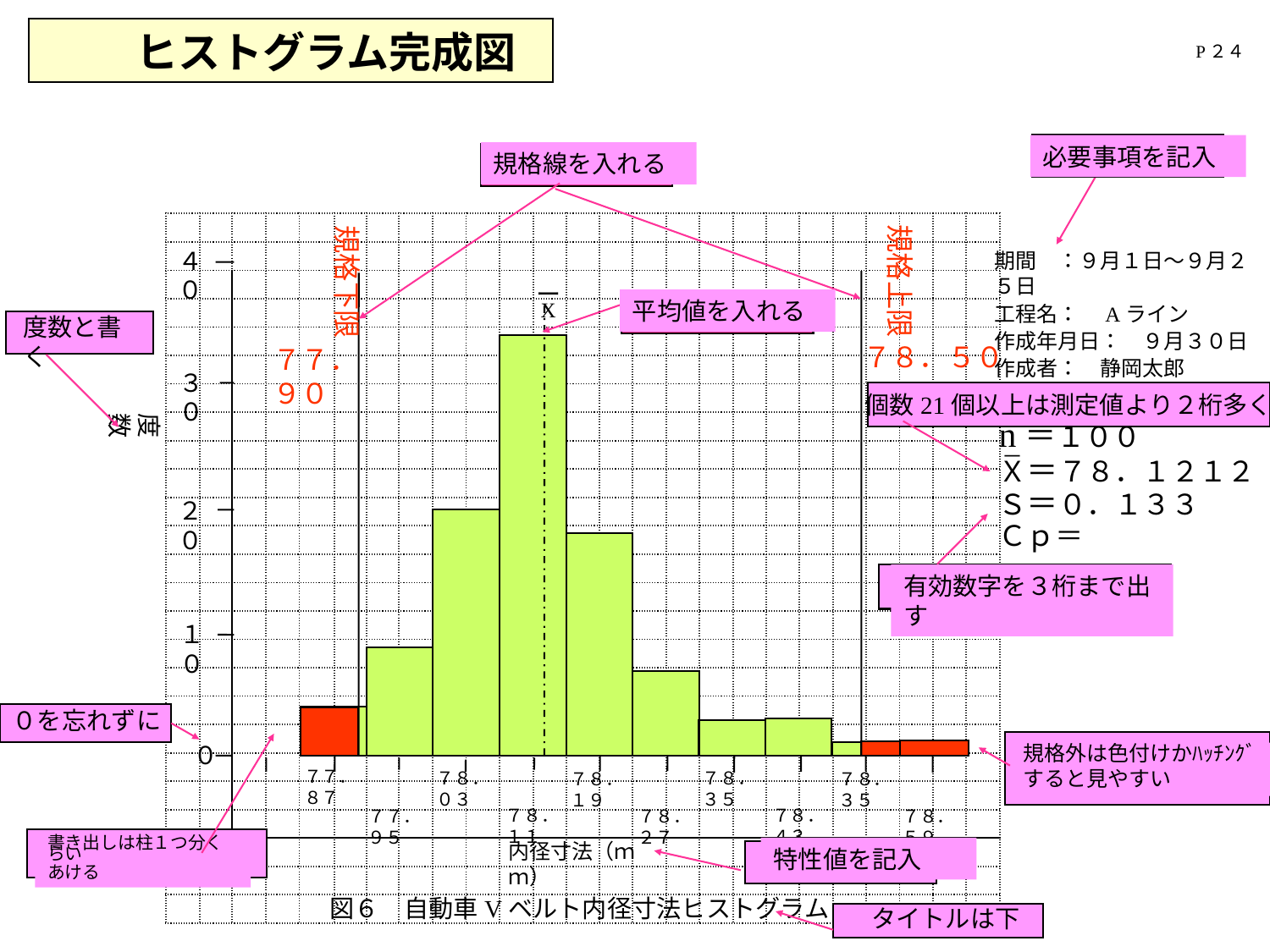

ヒストグラム完成図
P２４

必要事項を記入
規格線を入れる

規格上限
規格下限

７８．５０
７７．９０
|  |  |  |  |  |  |  |  |  |  |  |  |  |  |  |  |  |  |  |  |  |  |  |  |  |
| --- | --- | --- | --- | --- | --- | --- | --- | --- | --- | --- | --- | --- | --- | --- | --- | --- | --- | --- | --- | --- | --- | --- | --- | --- |
|  |  |  |  |  |  |  |  |  |  |  |  |  |  |  |  |  |  |  |  |  |  |  |  |  |
|  |  |  |  |  |  |  |  |  |  |  |  |  |  |  |  |  |  |  |  |  |  |  |  |  |
|  |  |  |  |  |  |  |  |  |  |  |  |  |  |  |  |  |  |  |  |  |  |  |  |  |
|  |  |  |  |  |  |  |  |  |  |  |  |  |  |  |  |  |  |  |  |  |  |  |  |  |
|  |  |  |  |  |  |  |  |  |  |  |  |  |  |  |  |  |  |  |  |  |  |  |  |  |
|  |  |  |  |  |  |  |  |  |  |  |  |  |  |  |  |  |  |  |  |  |  |  |  |  |
|  |  |  |  |  |  |  |  |  |  |  |  |  |  |  |  |  |  |  |  |  |  |  |  |  |
|  |  |  |  |  |  |  |  |  |  |  |  |  |  |  |  |  |  |  |  |  |  |  |  |  |
|  |  |  |  |  |  |  |  |  |  |  |  |  |  |  |  |  |  |  |  |  |  |  |  |  |
|  |  |  |  |  |  |  |  |  |  |  |  |  |  |  |  |  |  |  |  |  |  |  |  |  |
|  |  |  |  |  |  |  |  |  |  |  |  |  |  |  |  |  |  |  |  |  |  |  |  |  |
|  |  |  |  |  |  |  |  |  |  |  |  |  |  |  |  |  |  |  |  |  |  |  |  |  |
|  |  |  |  |  |  |  |  |  |  |  |  |  |  |  |  |  |  |  |  |  |  |  |  |  |
|  |  |  |  |  |  |  |  |  |  |  |  |  |  |  |  |  |  |  |  |  |  |  |  |  |
|  |  |  |  |  |  |  |  |  |  |  |  |  |  |  |  |  |  |  |  |  |  |  |  |  |
|  |  |  |  |  |  |  |  |  |  |  |  |  |  |  |  |  |  |  |  |  |  |  |  |  |
|  |  |  |  |  |  |  |  |  |  |  |  |  |  |  |  |  |  |  |  |  |  |  |  |  |
|  |  |  |  |  |  |  |  |  |  |  |  |  |  |  |  |  |  |  |  |  |  |  |  |  |
|  |  |  |  |  |  |  |  |  |  |  |  |  |  |  |  |  |  |  |  |  |  |  |  |  |
|  |  |  |  |  |  |  |  |  |  |  |  |  |  |  |  |  |  |  |  |  |  |  |  |  |
|  |  |  |  |  |  |  |  |  |  |  |  |  |  |  |  |  |  |  |  |  |  |  |  |  |
|  |  |  |  |  |  |  |  |  |  |  |  |  |  |  |  |  |  |  |  |  |  |  |  |  |
|  |  |  |  |  |  |  |  |  |  |  |  |  |  |  |  |  |  |  |  |  |  |  |  |  |
|  |  |  |  |  |  |  |  |  |  |  |  |  |  |  |  |  |  |  |  |  |  |  |  |  |
４０
３０
２０
１０
期間　：９月１日～９月２５日
工程名：　Aライン
作成年月日：　９月３０日
作成者：　静岡太郎

ー
平均値を入れる
X

度数と書く

個数21個以上は測定値より２桁多く
度　　　数
n＝１００
Ｘ＝７８．１２１２
Ｓ＝０．１３３
Ｃｐ＝

－

有効数字を３桁まで出す
０を忘れずに

０
規格外は色付けかﾊｯﾁﾝｸﾞ
すると見やすい

７７．８７
７８．３５
７８．０３
７８．１９
７８．３５
７８．１１
７８．４３
７７．９５
７８．２７
７８．５９

内径寸法（ｍｍ）
書き出しは柱１つ分くらい
あける
特性値を記入

図６　自動車Vベルト内径寸法ヒストグラム

タイトルは下